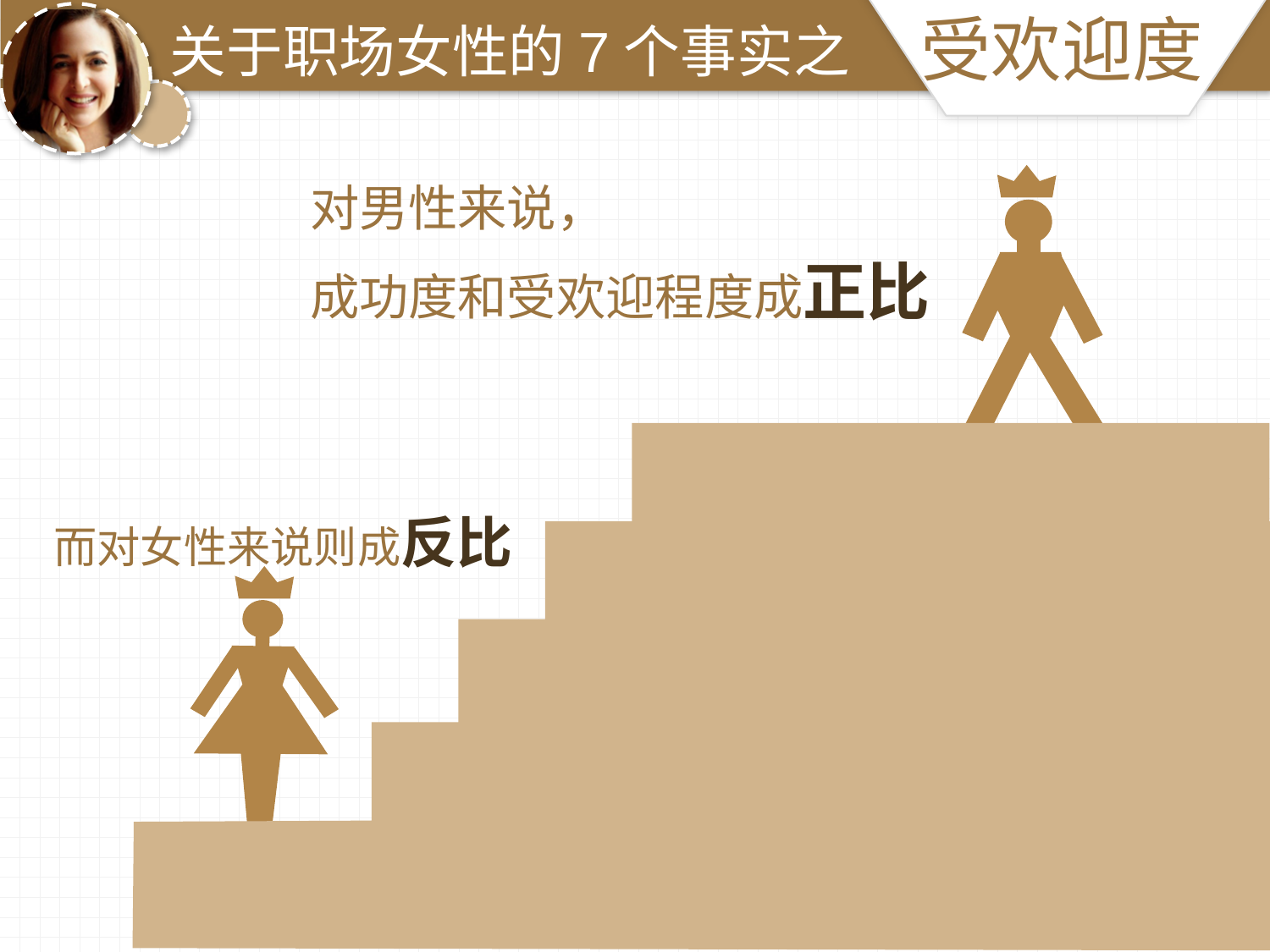

受欢迎度
关于职场女性的7个事实之
对男性来说，
成功度和受欢迎程度成正比

而对女性来说则成反比